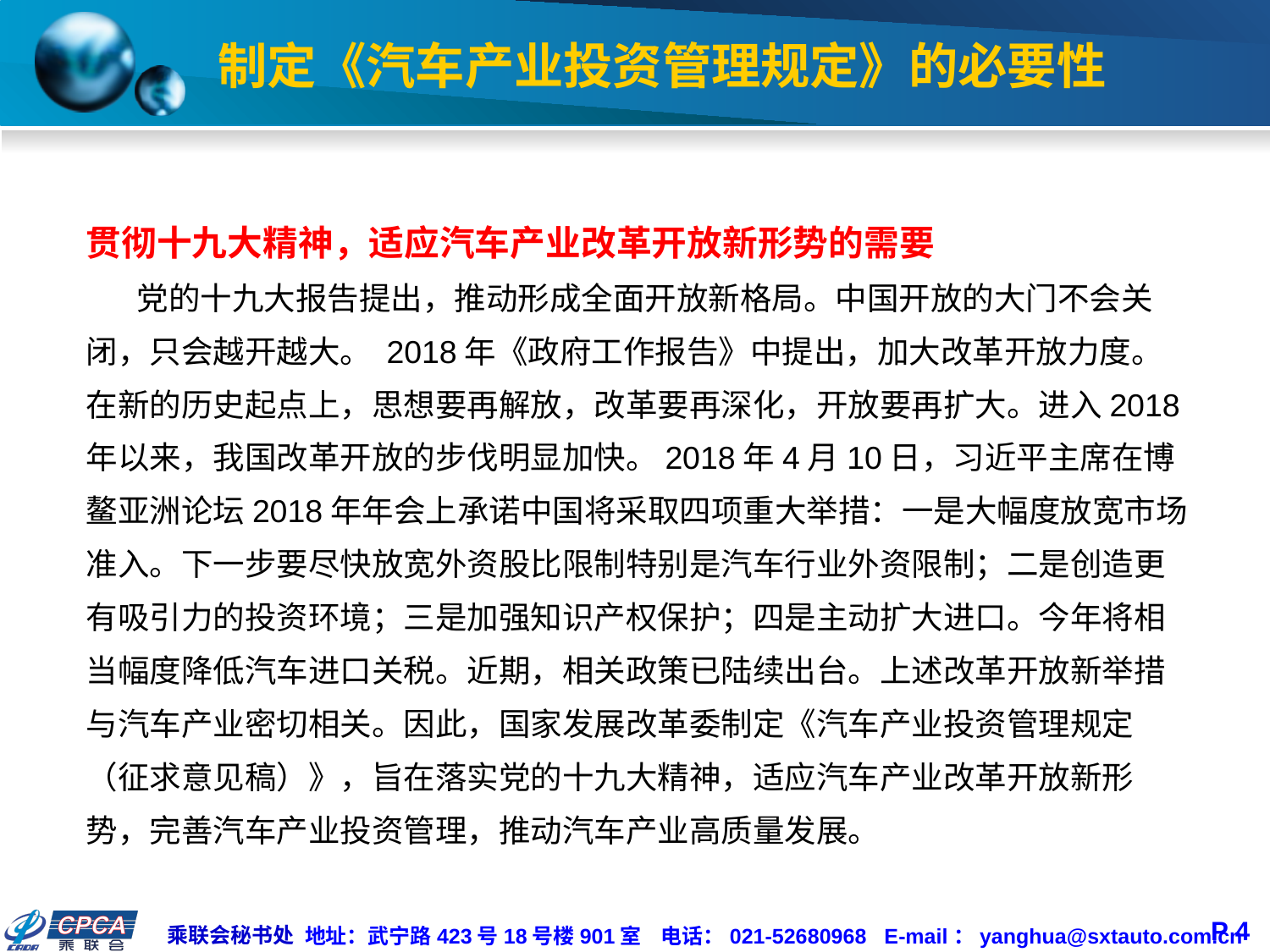

# 制定《汽车产业投资管理规定》的必要性
贯彻十九大精神，适应汽车产业改革开放新形势的需要
      党的十九大报告提出，推动形成全面开放新格局。中国开放的大门不会关闭，只会越开越大。 2018年《政府工作报告》中提出，加大改革开放力度。在新的历史起点上，思想要再解放，改革要再深化，开放要再扩大。进入2018年以来，我国改革开放的步伐明显加快。2018年4月10日，习近平主席在博鳌亚洲论坛2018年年会上承诺中国将采取四项重大举措：一是大幅度放宽市场准入。下一步要尽快放宽外资股比限制特别是汽车行业外资限制；二是创造更有吸引力的投资环境；三是加强知识产权保护；四是主动扩大进口。今年将相当幅度降低汽车进口关税。近期，相关政策已陆续出台。上述改革开放新举措与汽车产业密切相关。因此，国家发展改革委制定《汽车产业投资管理规定（征求意见稿）》，旨在落实党的十九大精神，适应汽车产业改革开放新形势，完善汽车产业投资管理，推动汽车产业高质量发展。